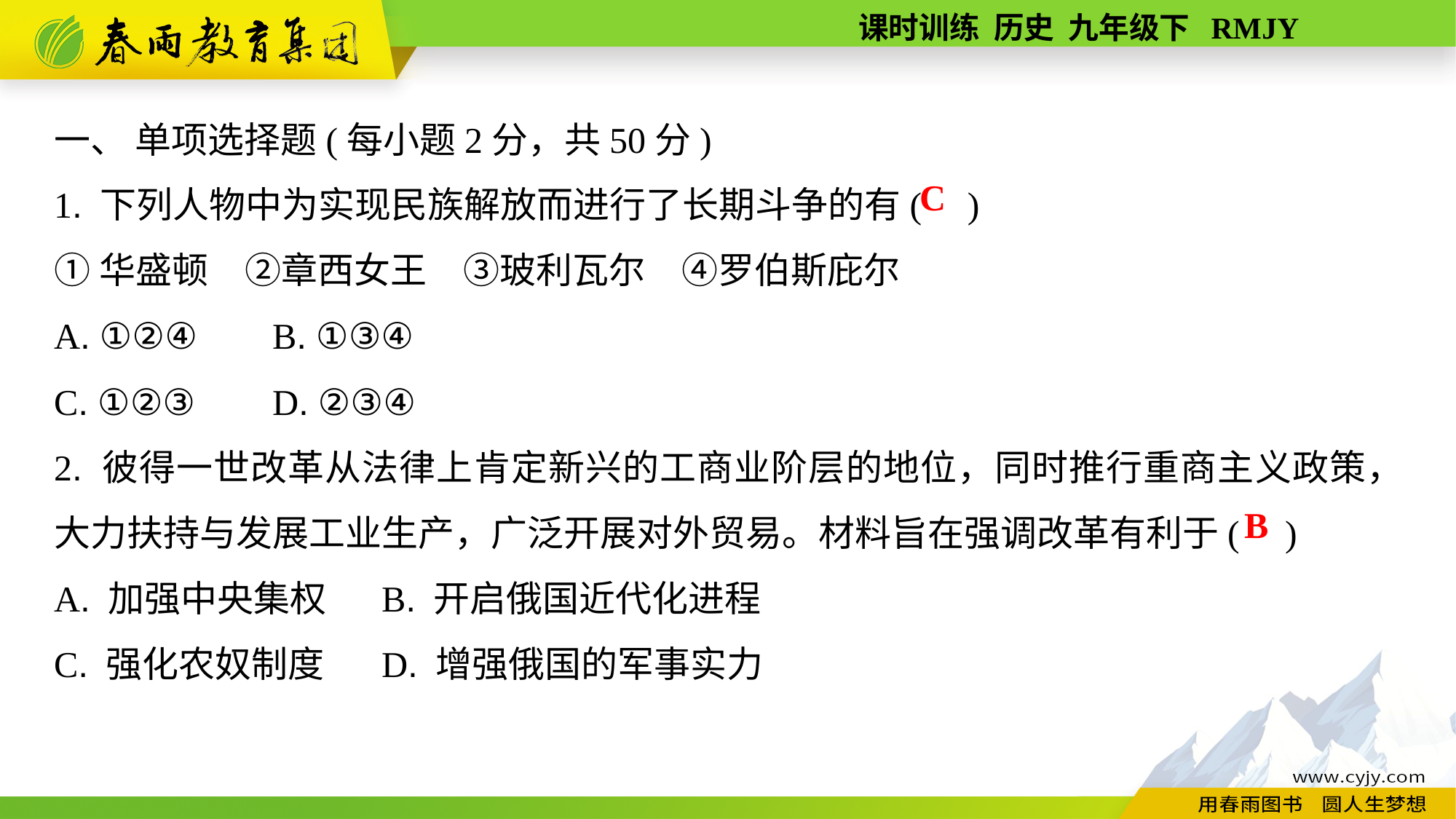

一、 单项选择题(每小题2分，共50分)
1. 下列人物中为实现民族解放而进行了长期斗争的有(     )
①华盛顿　②章西女王　③玻利瓦尔　④罗伯斯庇尔
A. ①②④	B. ①③④
C. ①②③	D. ②③④
2. 彼得一世改革从法律上肯定新兴的工商业阶层的地位，同时推行重商主义政策，大力扶持与发展工业生产，广泛开展对外贸易。材料旨在强调改革有利于(     )
A. 加强中央集权	B. 开启俄国近代化进程
C. 强化农奴制度	D. 增强俄国的军事实力
C
B